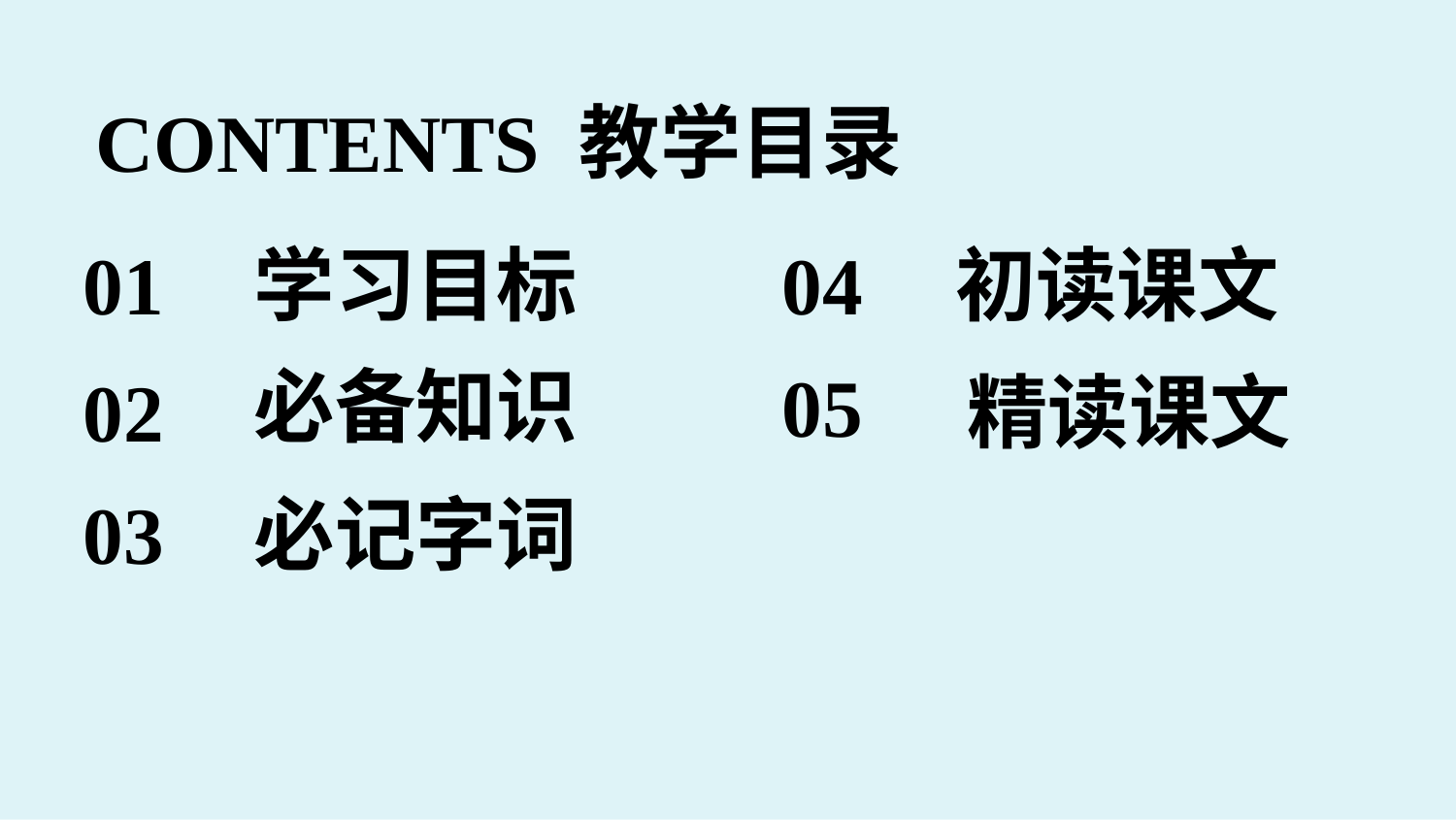

CONTENTS 教学目录
01
学习目标
04
初读课文
必备知识
02
05
精读课文
03
必记字词